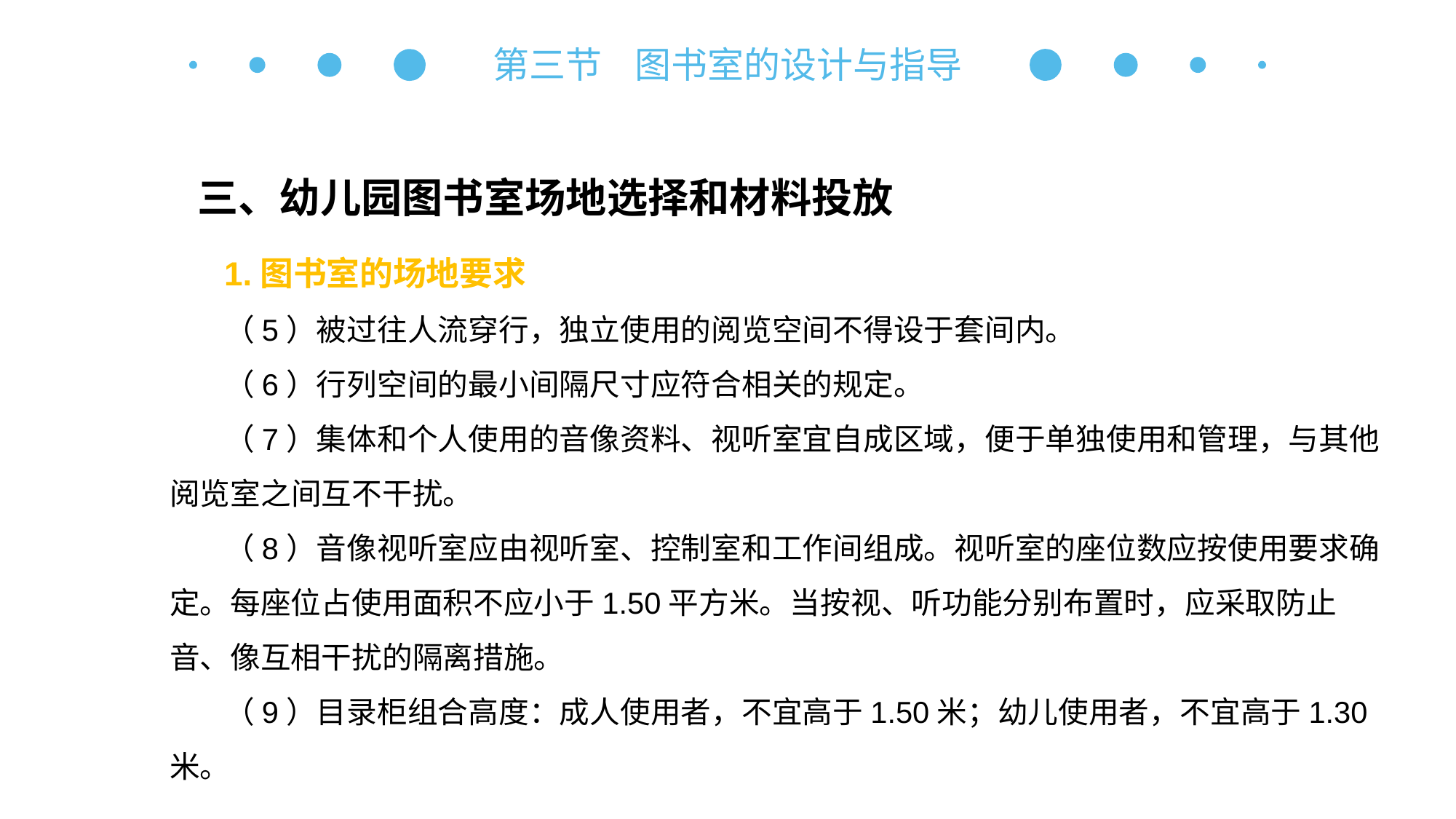

第三节    图书室的设计与指导

三、幼儿园图书室场地选择和材料投放
1.图书室的场地要求
（5）被过往人流穿行，独立使用的阅览空间不得设于套间内。
（6）行列空间的最小间隔尺寸应符合相关的规定。
（7）集体和个人使用的音像资料、视听室宜自成区域，便于单独使用和管理，与其他阅览室之间互不干扰。
（8）音像视听室应由视听室、控制室和工作间组成。视听室的座位数应按使用要求确定。每座位占使用面积不应小于1.50平方米。当按视、听功能分别布置时，应采取防止音、像互相干扰的隔离措施。
（9）目录柜组合高度：成人使用者，不宜高于1.50米；幼儿使用者，不宜高于1.30米。
自主